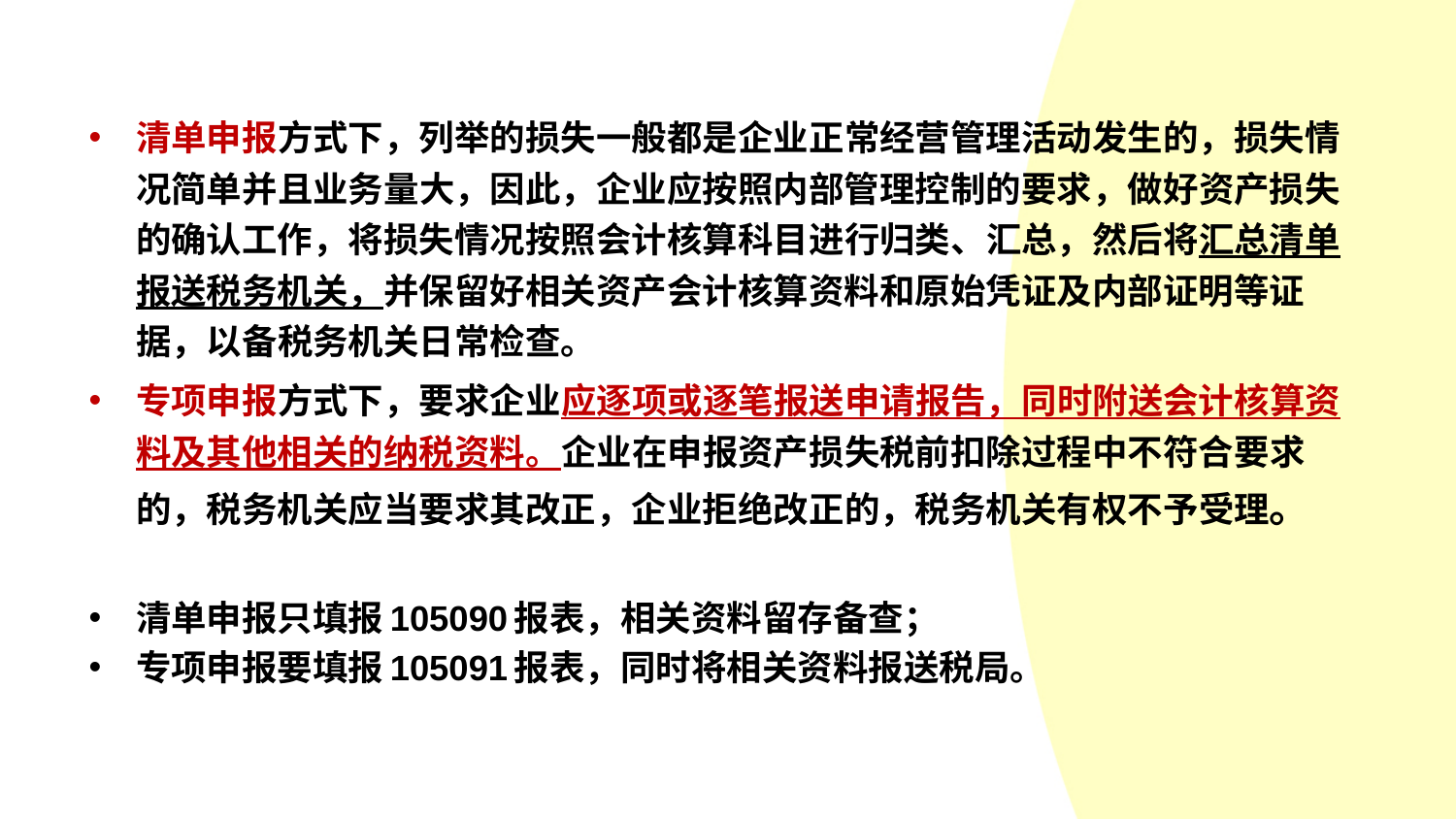

#
清单申报方式下，列举的损失一般都是企业正常经营管理活动发生的，损失情况简单并且业务量大，因此，企业应按照内部管理控制的要求，做好资产损失的确认工作，将损失情况按照会计核算科目进行归类、汇总，然后将汇总清单报送税务机关，并保留好相关资产会计核算资料和原始凭证及内部证明等证据，以备税务机关日常检查。
专项申报方式下，要求企业应逐项或逐笔报送申请报告，同时附送会计核算资料及其他相关的纳税资料。企业在申报资产损失税前扣除过程中不符合要求的，税务机关应当要求其改正，企业拒绝改正的，税务机关有权不予受理。

清单申报只填报105090报表，相关资料留存备查；
专项申报要填报105091报表，同时将相关资料报送税局。